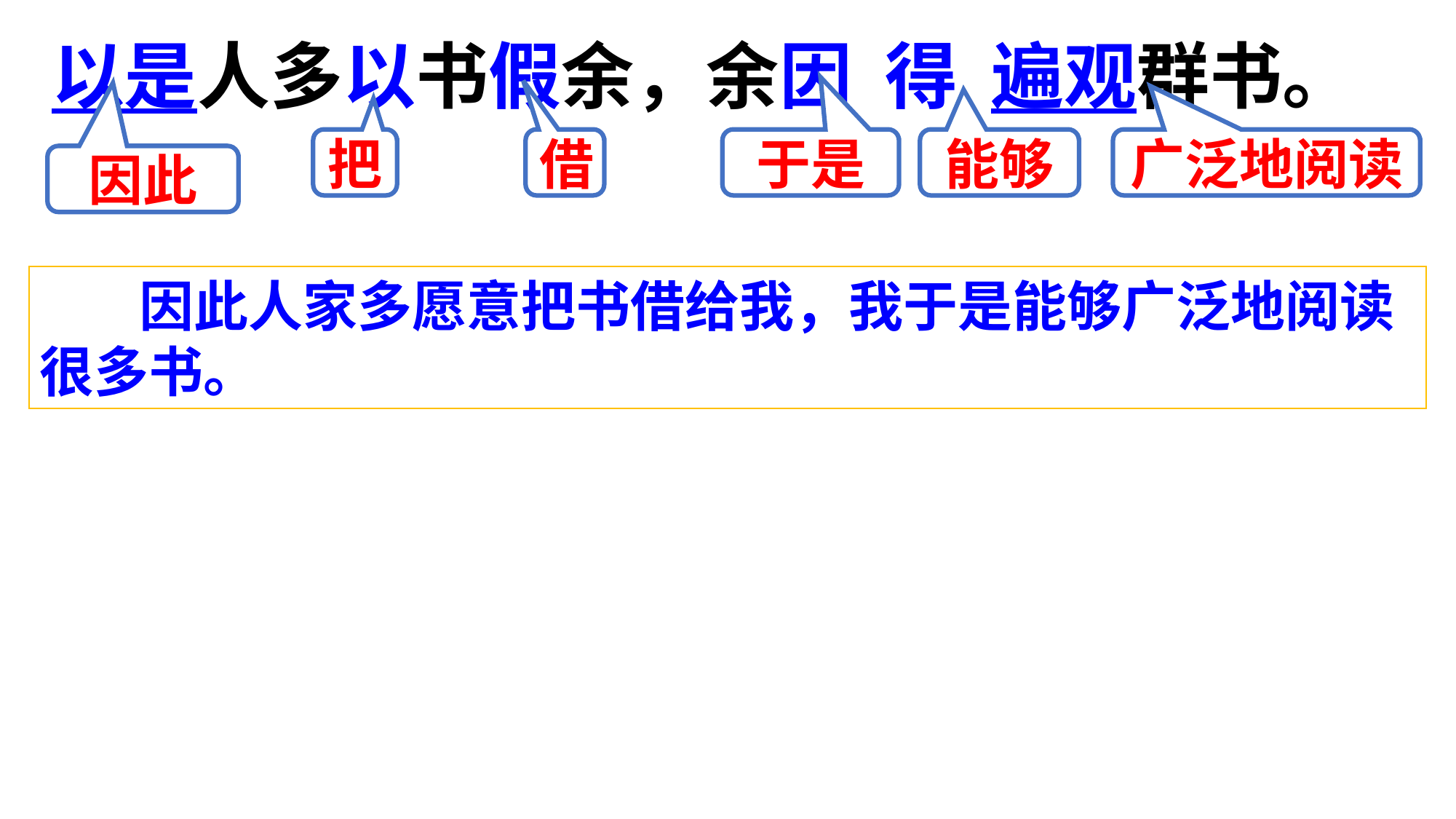

以是人多以书假余，余因  得  遍观群书。

把
借
于是
能够
广泛地阅读
因此
       因此人家多愿意把书借给我，我于是能够广泛地阅读很多书。